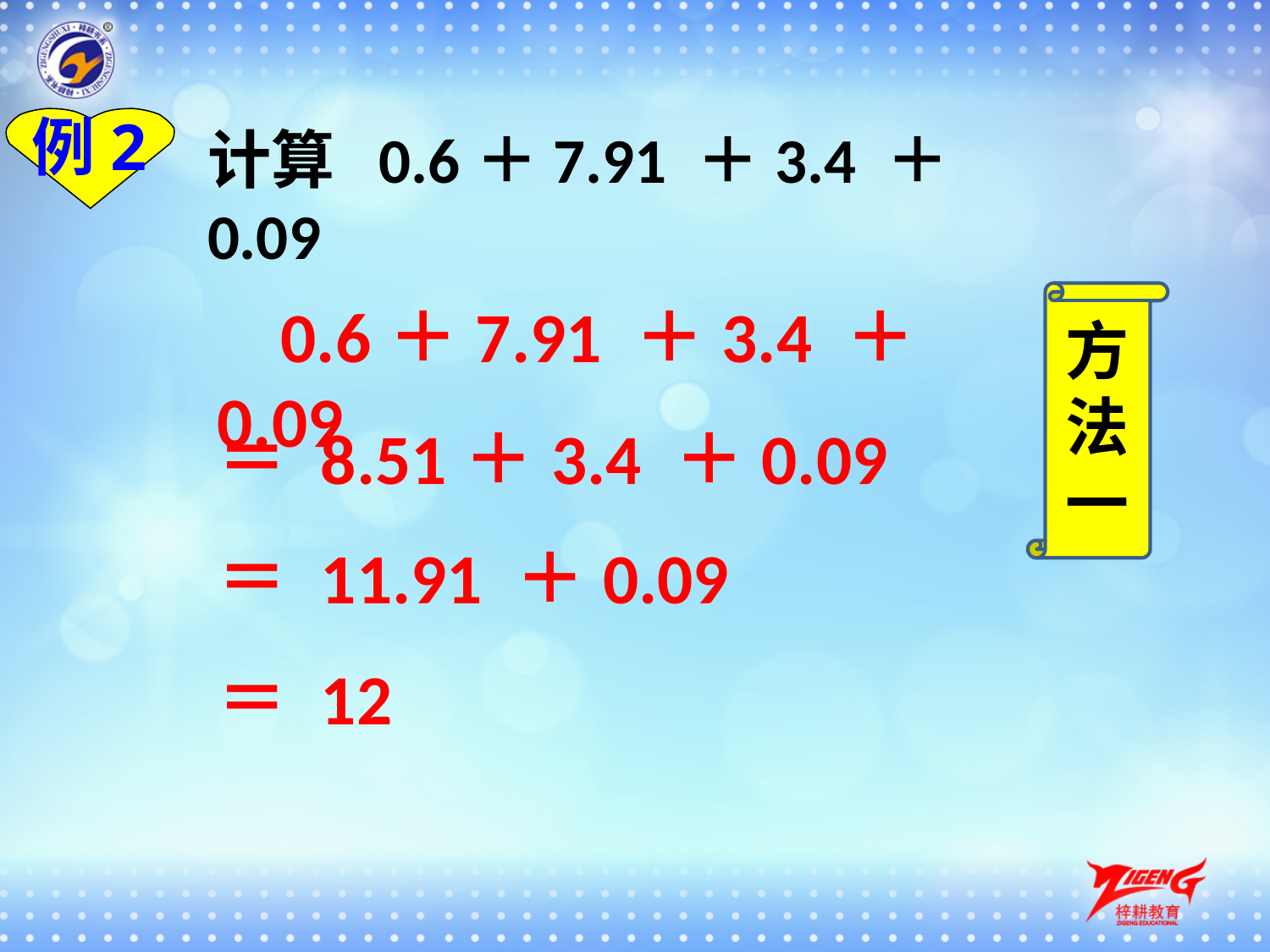

例2
计算  0.6＋7.91 ＋3.4 ＋0.09
方法一
    0.6＋7.91 ＋3.4 ＋0.09
＝ 8.51＋3.4 ＋0.09
＝ 11.91 ＋0.09
＝ 12